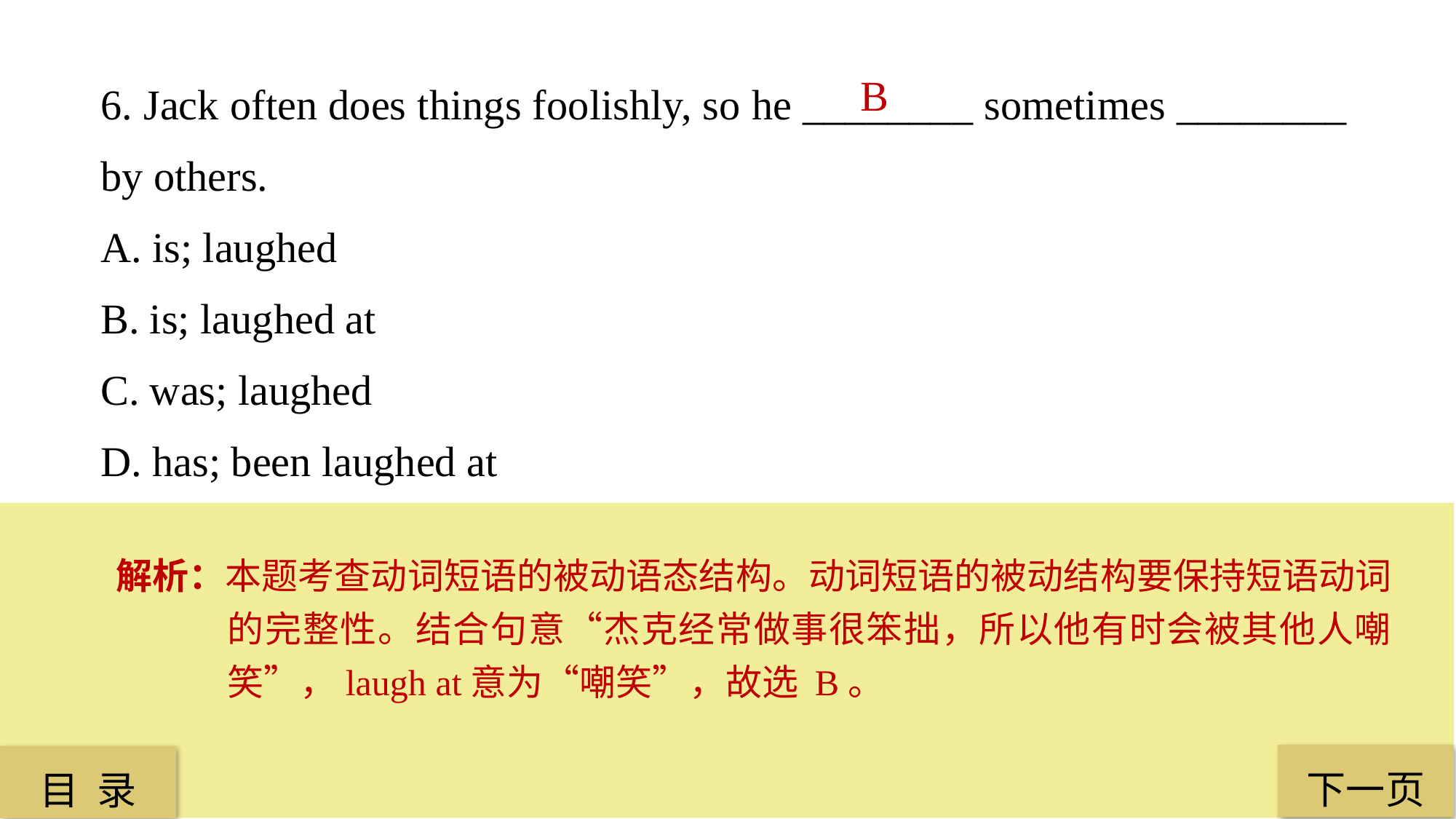

6. Jack often does things foolishly, so he ________ sometimes ________ by others.
A. is; laughed
B. is; laughed at
C. was; laughed
D. has; been laughed at
B
解析：本题考查动词短语的被动语态结构。动词短语的被动结构要保持短语动词的完整性。结合句意“杰克经常做事很笨拙，所以他有时会被其他人嘲笑”，laugh at意为“嘲笑”，故选 B。